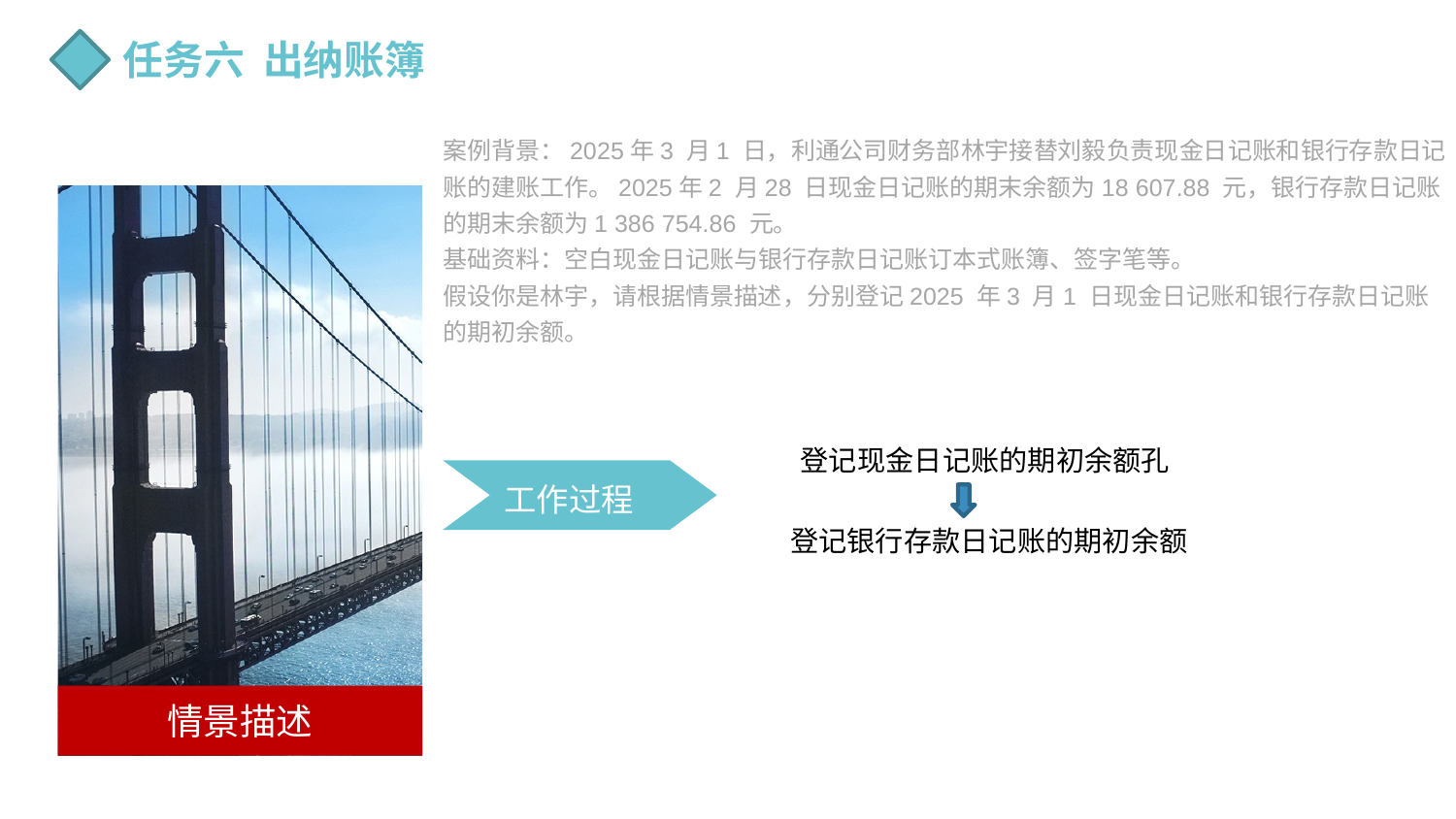

任务六  出纳账簿

案例背景：2025年3 月1 日，利通公司财务部林宇接替刘毅负责现金日记账和银行存款日记账的建账工作。2025年2 月28 日现金日记账的期末余额为18 607.88 元，银行存款日记账的期末余额为1 386 754.86 元。
基础资料：空白现金日记账与银行存款日记账订本式账簿、签字笔等。
假设你是林宇，请根据情景描述，分别登记2025 年3 月1 日现金日记账和银行存款日记账的期初余额。

情景描述
登记现金日记账的期初余额孔
工作过程

登记银行存款日记账的期初余额